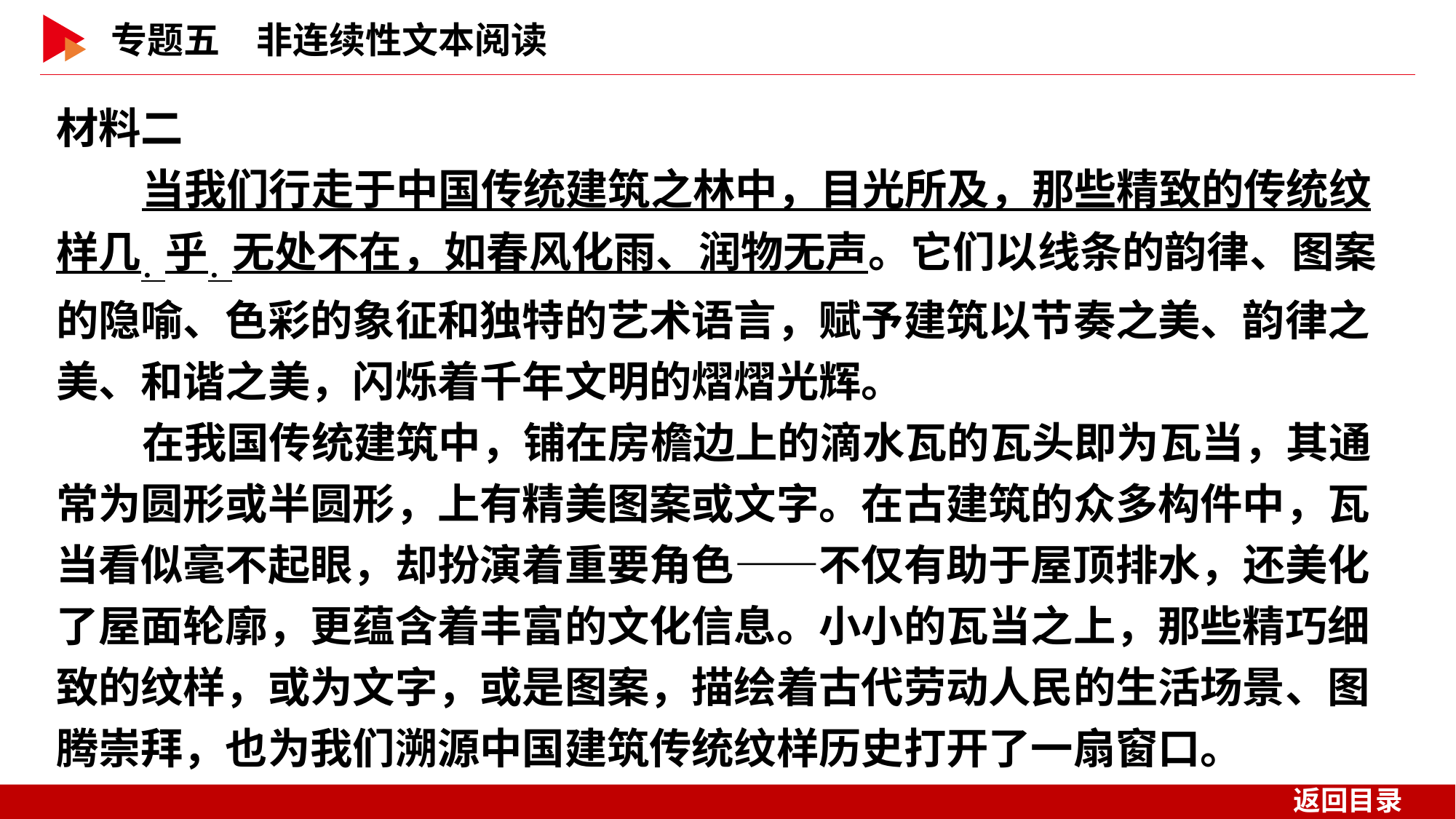

材料二
当我们行走于中国传统建筑之林中，目光所及，那些精致的传统纹样几．乎．无处不在，如春风化雨、润物无声。它们以线条的韵律、图案的隐喻、色彩的象征和独特的艺术语言，赋予建筑以节奏之美、韵律之美、和谐之美，闪烁着千年文明的熠熠光辉。
在我国传统建筑中，铺在房檐边上的滴水瓦的瓦头即为瓦当，其通常为圆形或半圆形，上有精美图案或文字。在古建筑的众多构件中，瓦当看似毫不起眼，却扮演着重要角色——不仅有助于屋顶排水，还美化了屋面轮廓，更蕴含着丰富的文化信息。小小的瓦当之上，那些精巧细致的纹样，或为文字，或是图案，描绘着古代劳动人民的生活场景、图腾崇拜，也为我们溯源中国建筑传统纹样历史打开了一扇窗口。